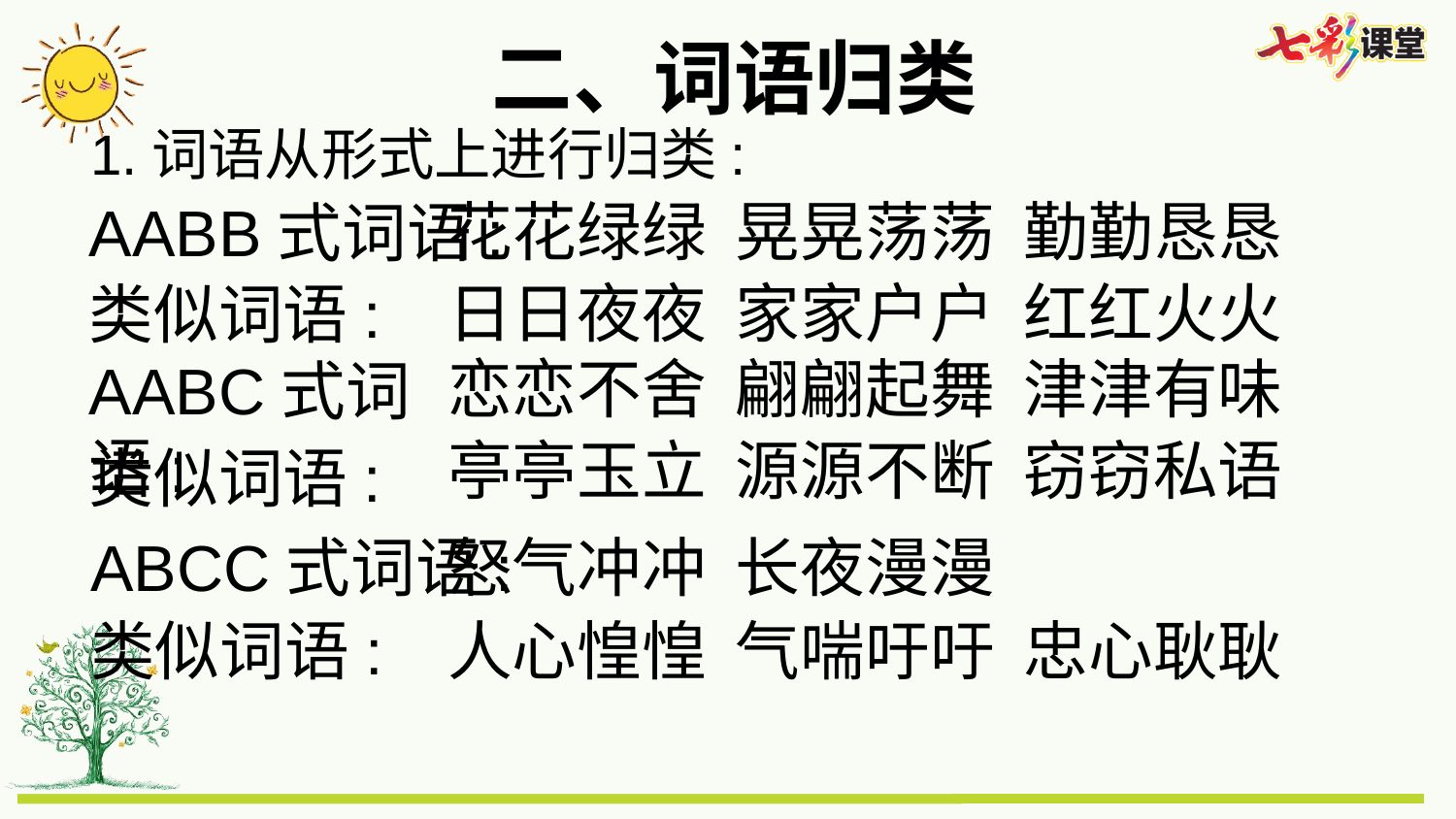

二、词语归类
1.词语从形式上进行归类:
花花绿绿  晃晃荡荡  勤勤恳恳
AABB式词语:
日日夜夜  家家户户  红红火火
类似词语:
恋恋不舍  翩翩起舞  津津有味
AABC式词语:
亭亭玉立  源源不断  窃窃私语
类似词语:
ABCC式词语:
怒气冲冲  长夜漫漫
类似词语:
人心惶惶  气喘吁吁  忠心耿耿